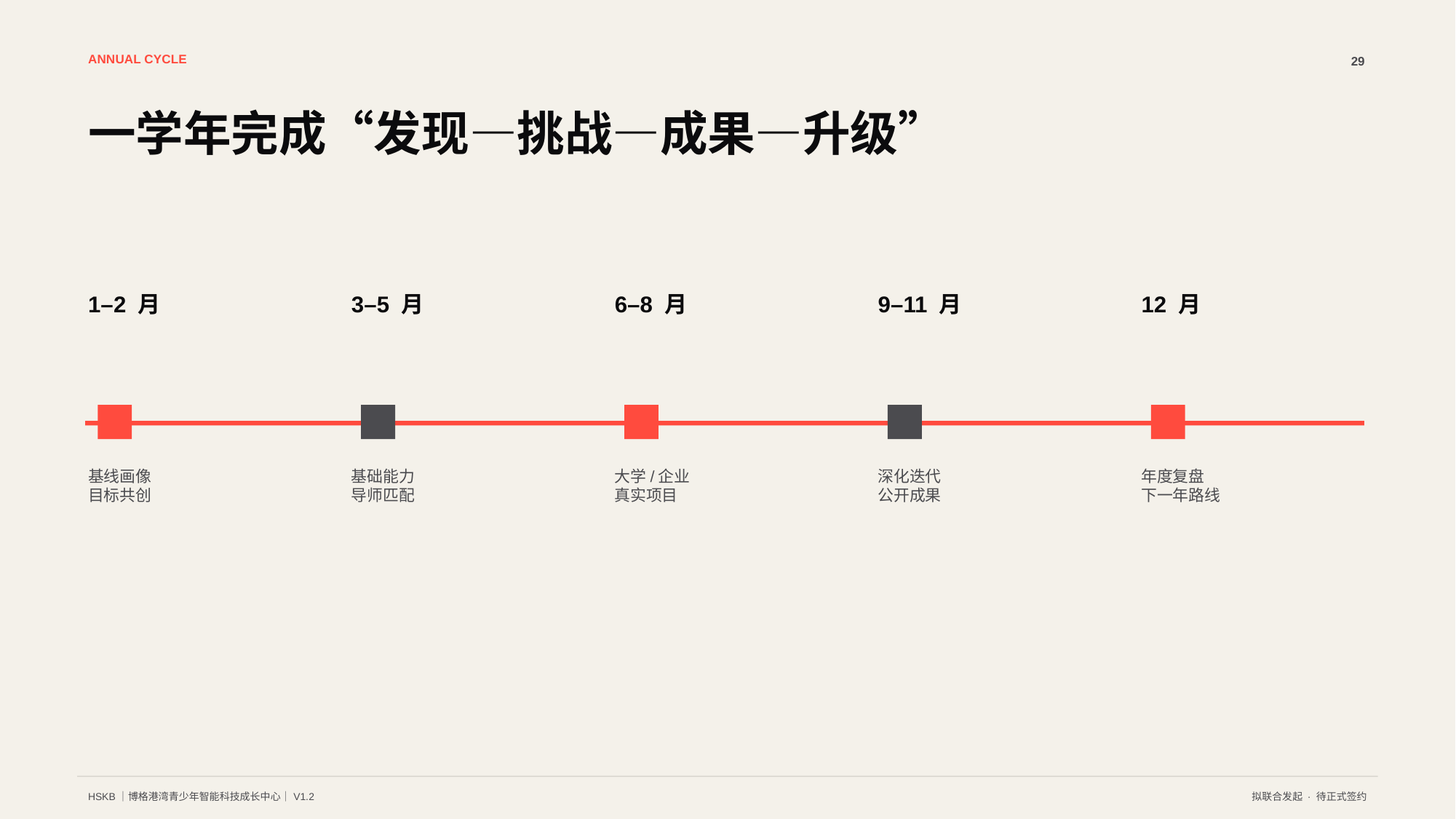

ANNUAL CYCLE
29
一学年完成“发现—挑战—成果—升级”
1–2 月
3–5 月
6–8 月
9–11 月
12 月

基线画像
目标共创
基础能力
导师匹配
大学/企业
真实项目
深化迭代
公开成果
年度复盘
下一年路线

HSKB｜博格港湾青少年智能科技成长中心｜V1.2
拟联合发起 · 待正式签约